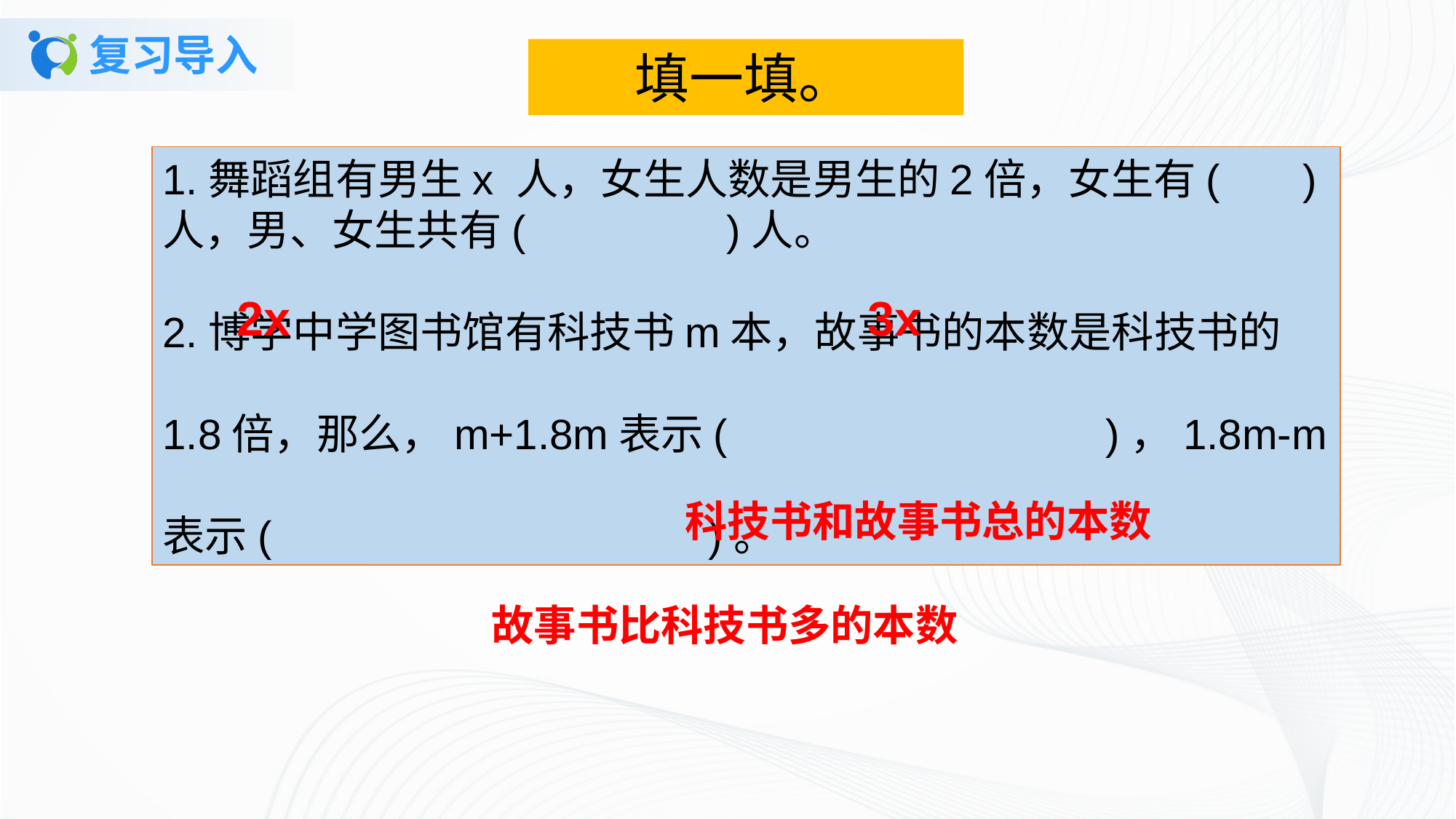

# 复习导入
填一填。
1.舞蹈组有男生x 人，女生人数是男生的2倍，女生有(       )人，男、女生共有(                 )人。2.博学中学图书馆有科技书m本，故事书的本数是科技书的1.8倍，那么，m+1.8m表示(                                )，1.8m-m表示(                                     )。
2x
3x
科技书和故事书总的本数
故事书比科技书多的本数